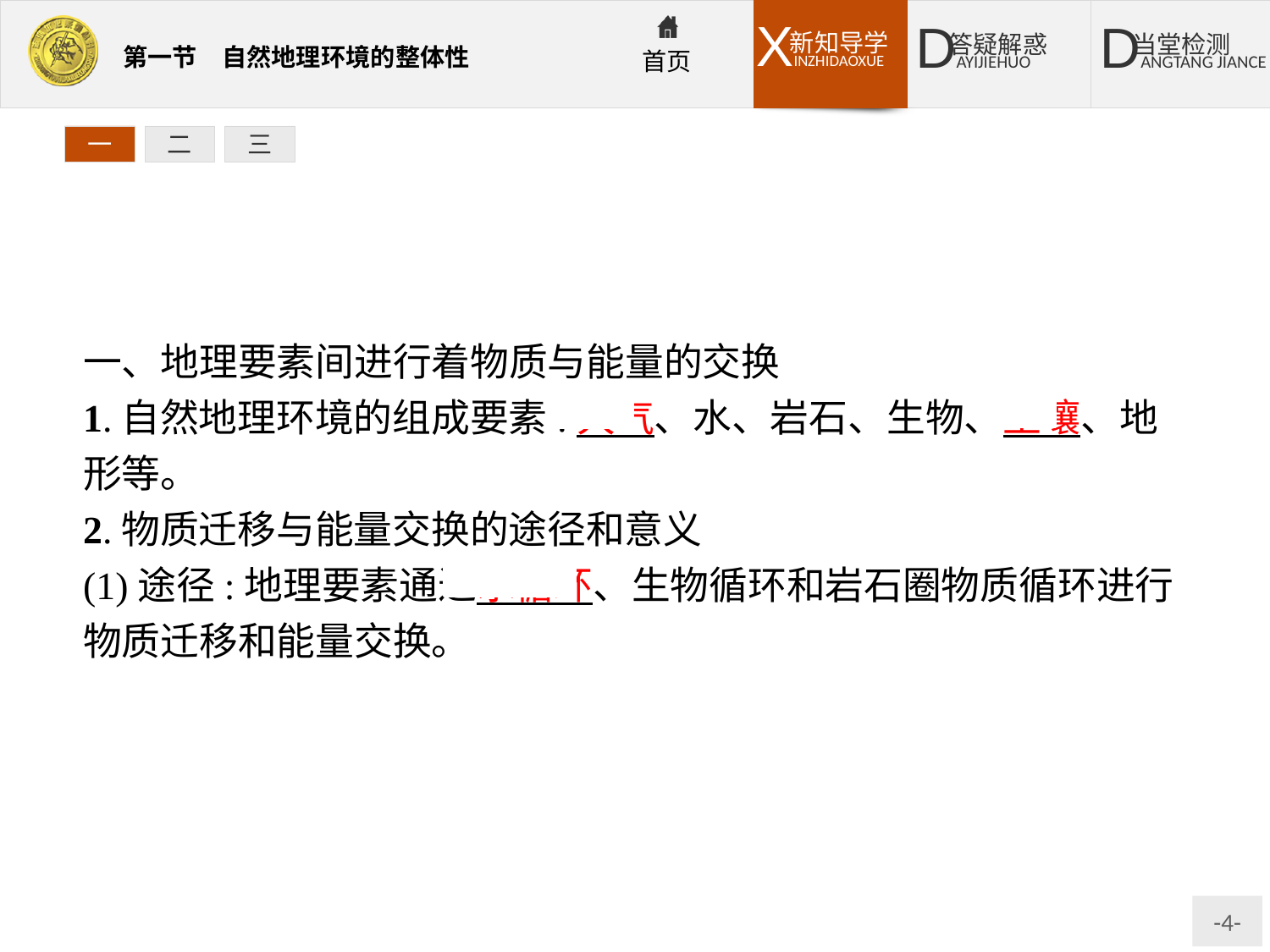

一
二
三
一、地理要素间进行着物质与能量的交换
1.自然地理环境的组成要素:大气、水、岩石、生物、土壤、地形等。
2.物质迁移与能量交换的途径和意义
(1)途径:地理要素通过水循环、生物循环和岩石圈物质循环进行物质迁移和能量交换。